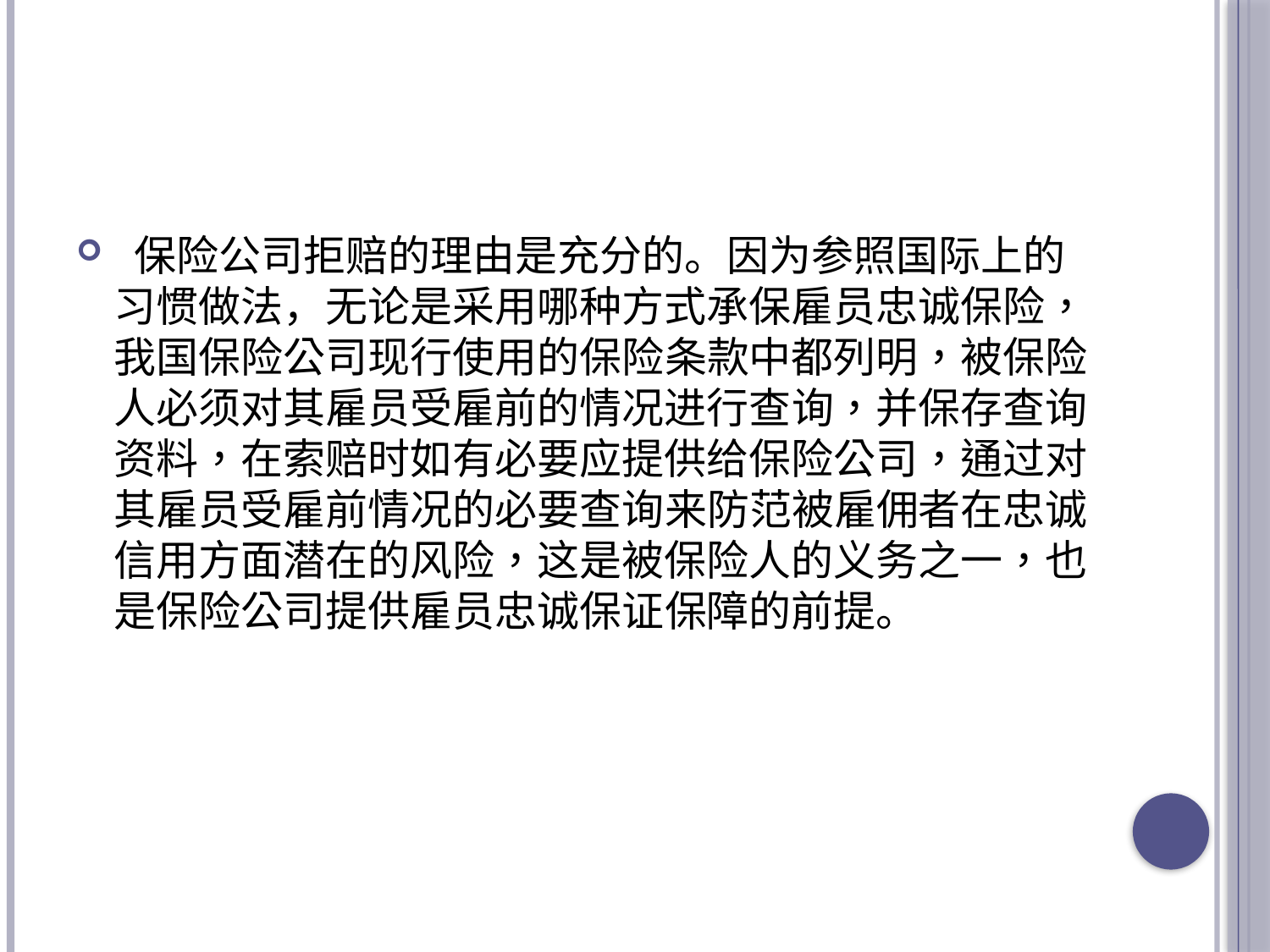

#
 保险公司拒赔的理由是充分的。因为参照国际上的习惯做法，无论是采用哪种方式承保雇员忠诚保险，我国保险公司现行使用的保险条款中都列明，被保险人必须对其雇员受雇前的情况进行查询，并保存查询资料，在索赔时如有必要应提供给保险公司，通过对其雇员受雇前情况的必要查询来防范被雇佣者在忠诚信用方面潜在的风险，这是被保险人的义务之一，也是保险公司提供雇员忠诚保证保障的前提。